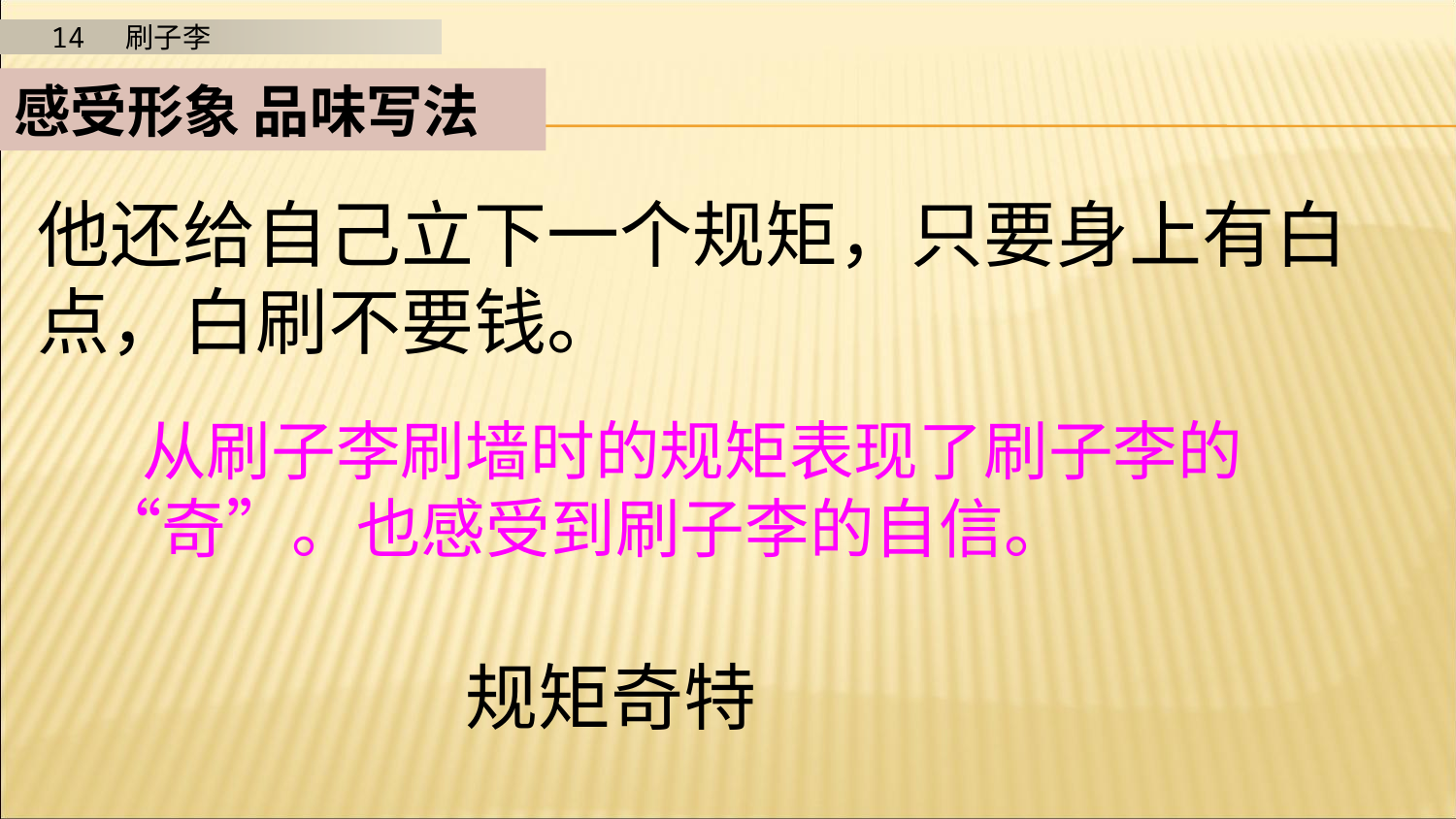

感受形象 品味写法
他还给自己立下一个规矩，只要身上有白点，白刷不要钱。
  从刷子李刷墙时的规矩表现了刷子李的“奇”。也感受到刷子李的自信。
规矩奇特